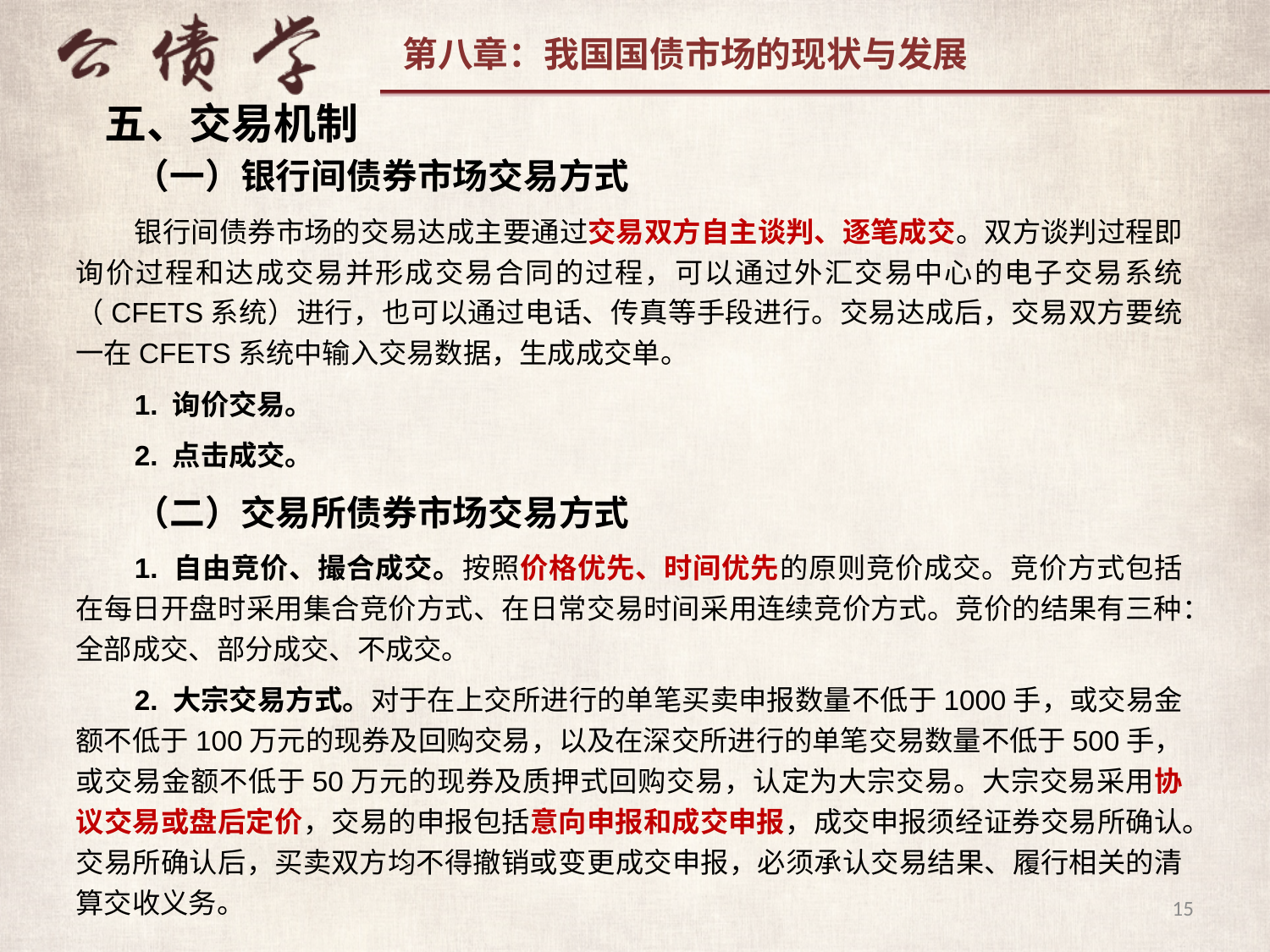

五、交易机制
（一）银行间债券市场交易方式
银行间债券市场的交易达成主要通过交易双方自主谈判、逐笔成交。双方谈判过程即询价过程和达成交易并形成交易合同的过程，可以通过外汇交易中心的电子交易系统（CFETS系统）进行，也可以通过电话、传真等手段进行。交易达成后，交易双方要统一在CFETS系统中输入交易数据，生成成交单。
1. 询价交易。
2. 点击成交。
（二）交易所债券市场交易方式
1. 自由竞价、撮合成交。按照价格优先、时间优先的原则竞价成交。竞价方式包括在每日开盘时采用集合竞价方式、在日常交易时间采用连续竞价方式。竞价的结果有三种：全部成交、部分成交、不成交。
2. 大宗交易方式。对于在上交所进行的单笔买卖申报数量不低于1000手，或交易金额不低于100万元的现券及回购交易，以及在深交所进行的单笔交易数量不低于500手，或交易金额不低于50万元的现券及质押式回购交易，认定为大宗交易。大宗交易采用协议交易或盘后定价，交易的申报包括意向申报和成交申报，成交申报须经证券交易所确认。交易所确认后，买卖双方均不得撤销或变更成交申报，必须承认交易结果、履行相关的清算交收义务。
15